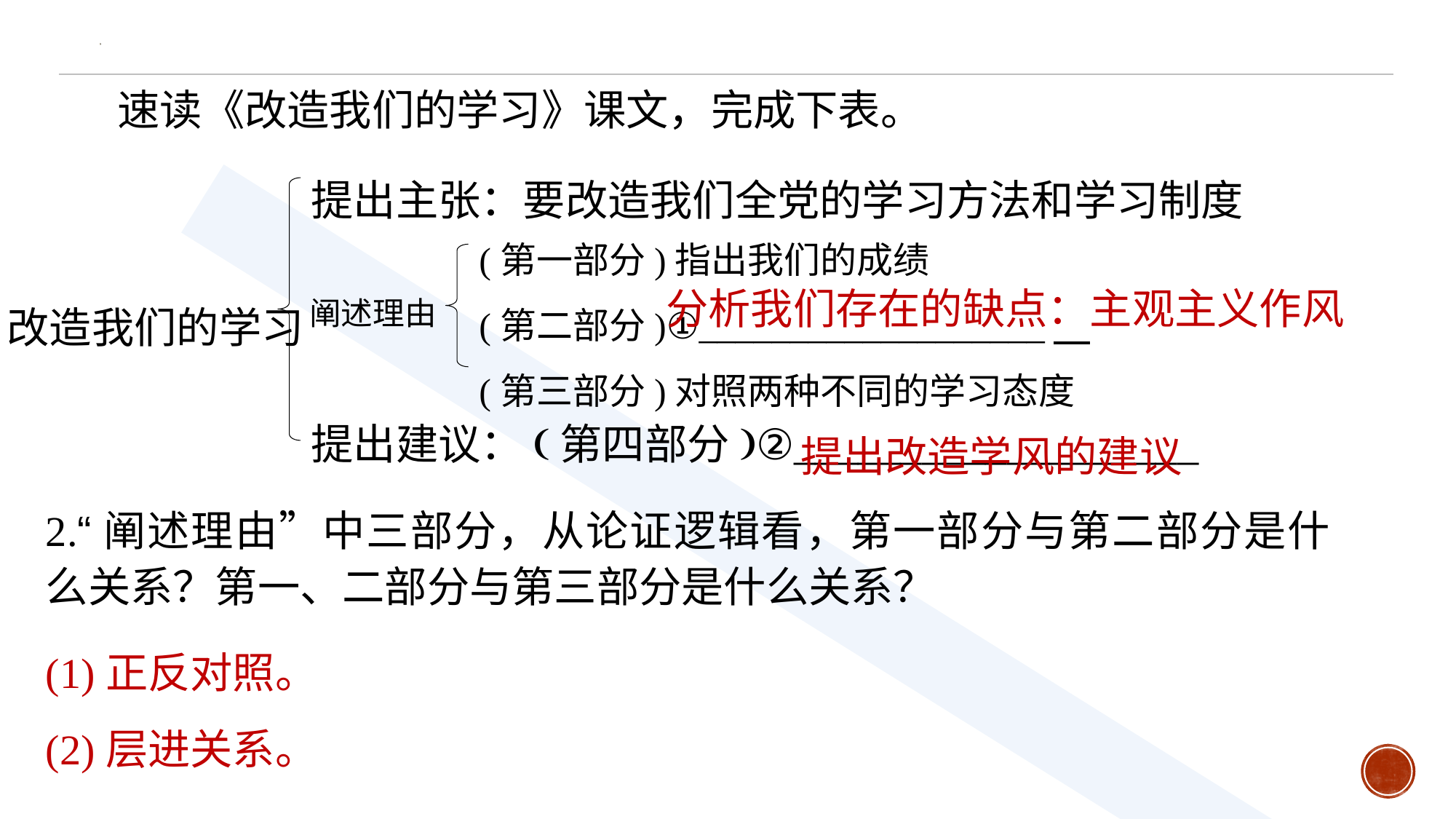

速读《改造我们的学习》课文，完成下表。
提出主张：要改造我们全党的学习方法和学习制度

(第一部分)指出我们的成绩
(第二部分)①___________________
(第三部分)对照两种不同的学习态度

阐述理由
改造我们的学习
分析我们存在的缺点：主观主义作风
提出改造学风的建议
提出建议：(第四部分)②___________________
2.“阐述理由”中三部分，从论证逻辑看，第一部分与第二部分是什么关系？第一、二部分与第三部分是什么关系？
(1)正反对照。
(2)层进关系。